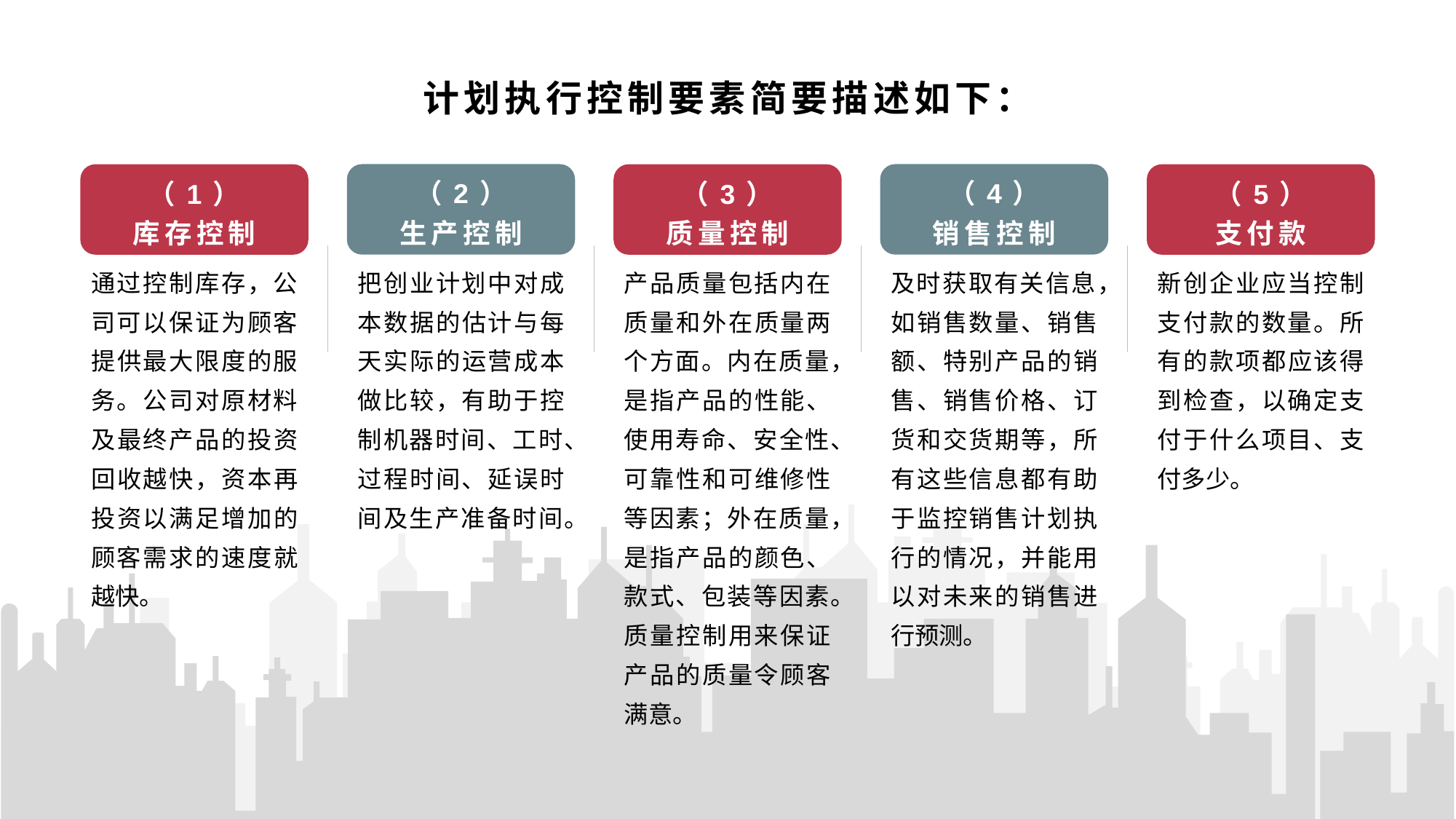

计划执行控制要素简要描述如下：
（2）
生产控制
（4）
销售控制
（1）
库存控制
（3）
质量控制
（5）
支付款
通过控制库存，公司可以保证为顾客提供最大限度的服务。公司对原材料及最终产品的投资回收越快，资本再投资以满足增加的顾客需求的速度就越快。
把创业计划中对成本数据的估计与每天实际的运营成本做比较，有助于控制机器时间、工时、过程时间、延误时间及生产准备时间。
产品质量包括内在质量和外在质量两个方面。内在质量，是指产品的性能、使用寿命、安全性、可靠性和可维修性等因素；外在质量，是指产品的颜色、款式、包装等因素。质量控制用来保证产品的质量令顾客满意。
及时获取有关信息，如销售数量、销售额、特别产品的销售、销售价格、订货和交货期等，所有这些信息都有助于监控销售计划执行的情况，并能用以对未来的销售进行预测。
新创企业应当控制支付款的数量。所有的款项都应该得到检查，以确定支付于什么项目、支付多少。